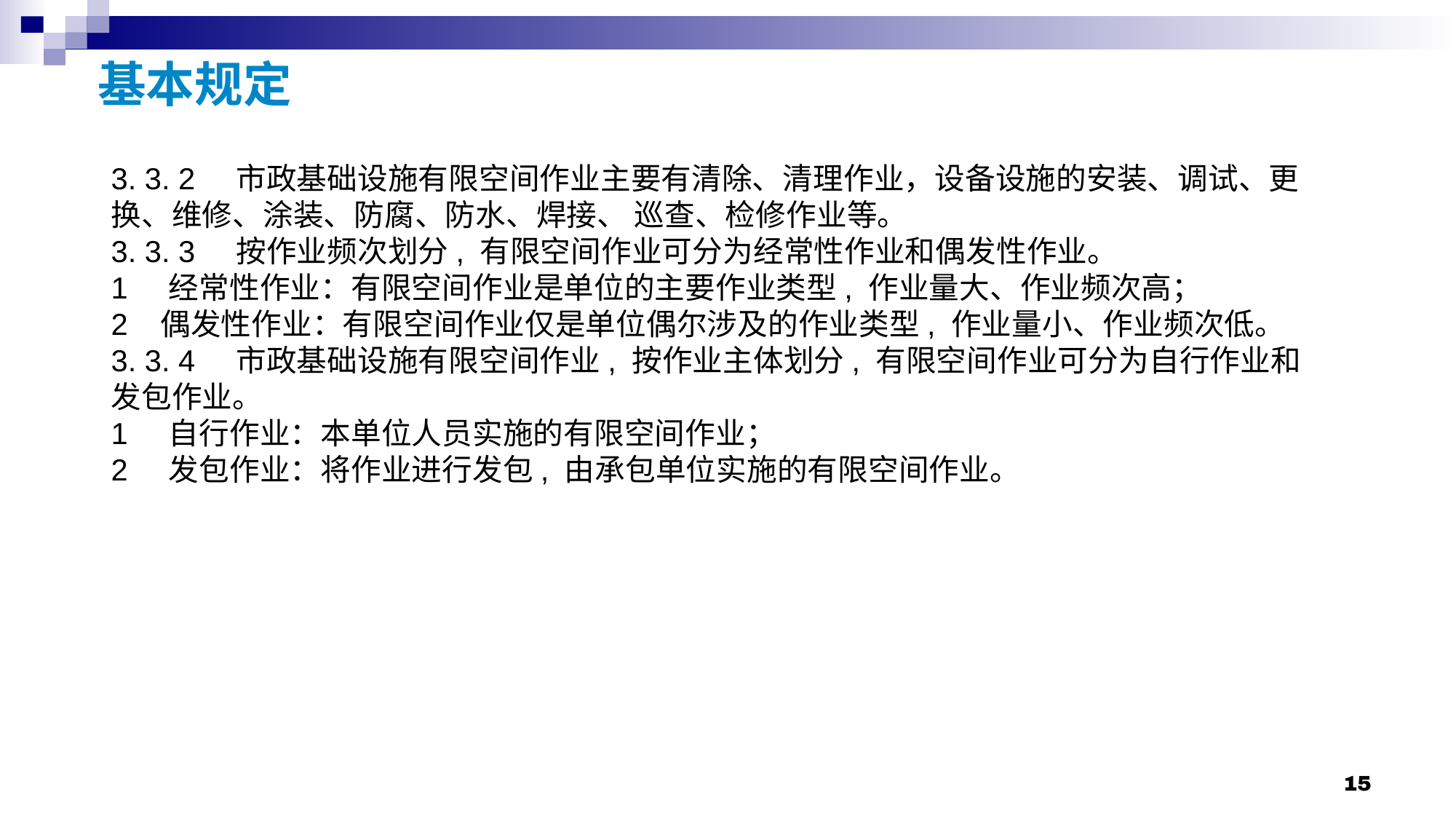

# 基本规定
3. 3. 2    市政基础设施有限空间作业主要有清除、清理作业，设备设施的安装、调试、更换、维修、涂装、防腐、防水、焊接、 巡查、检修作业等。
3. 3. 3    按作业频次划分, 有限空间作业可分为经常性作业和偶发性作业。
1    经常性作业：有限空间作业是单位的主要作业类型, 作业量大、作业频次高；
2   偶发性作业：有限空间作业仅是单位偶尔涉及的作业类型, 作业量小、作业频次低。
3. 3. 4    市政基础设施有限空间作业, 按作业主体划分, 有限空间作业可分为自行作业和发包作业。
1    自行作业：本单位人员实施的有限空间作业；
2    发包作业：将作业进行发包, 由承包单位实施的有限空间作业。
15